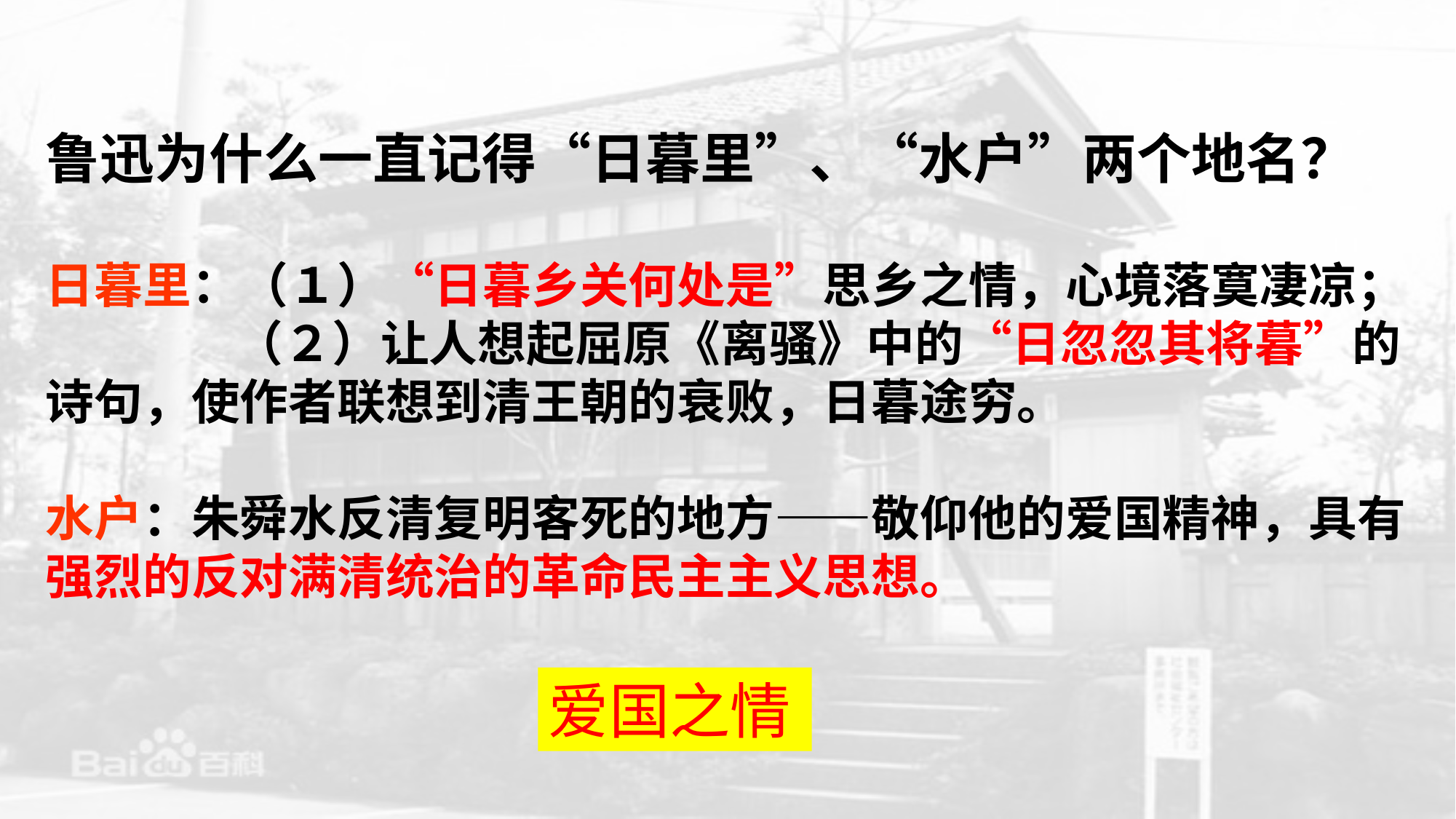

鲁迅为什么一直记得“日暮里”、“水户”两个地名？

日暮里：（１）“日暮乡关何处是”思乡之情，心境落寞凄凉；
                （２）让人想起屈原《离骚》中的“日忽忽其将暮”的诗句，使作者联想到清王朝的衰败，日暮途穷。

水户：朱舜水反清复明客死的地方——敬仰他的爱国精神，具有强烈的反对满清统治的革命民主主义思想。
爱国之情